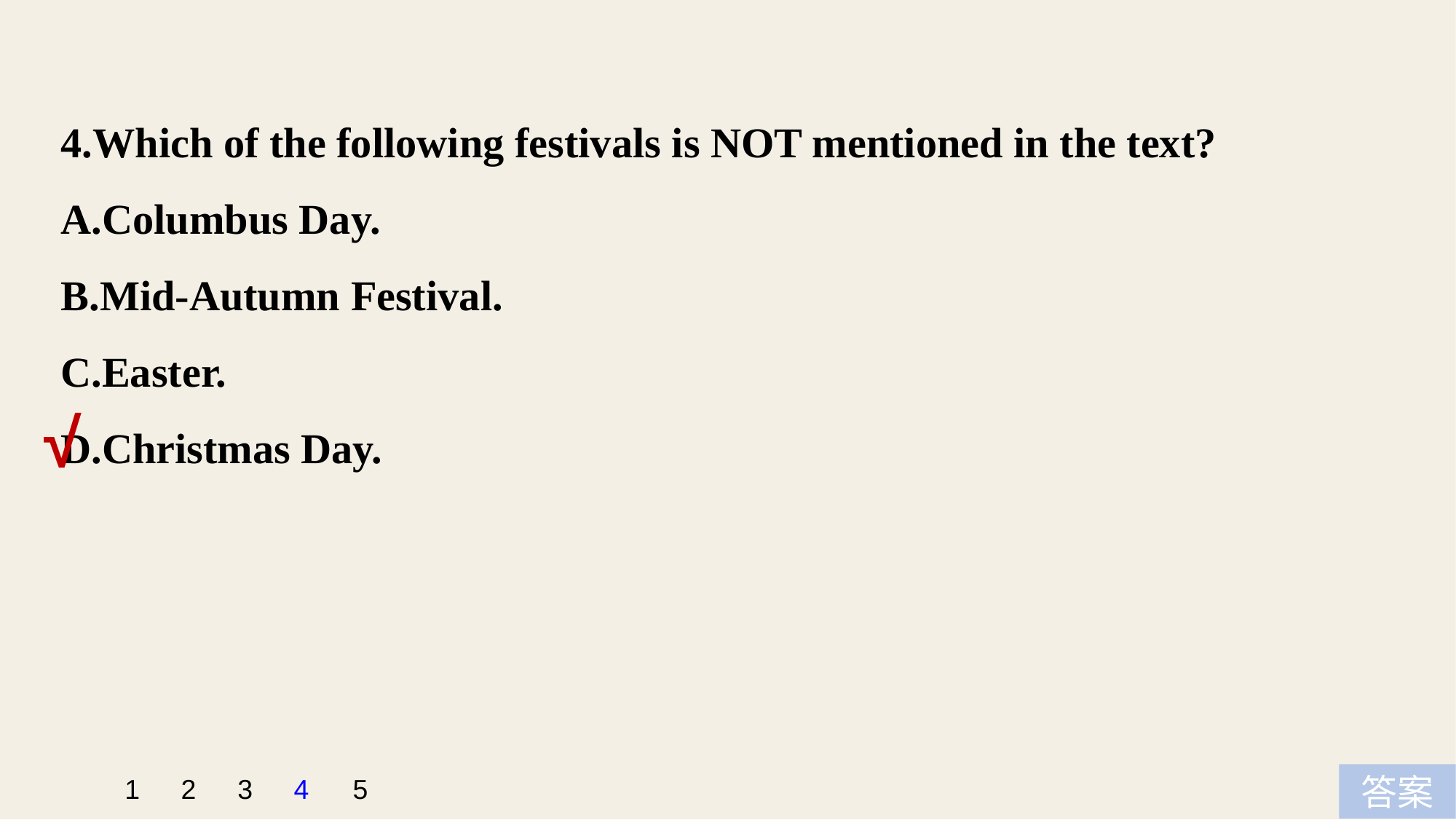

4.Which of the following festivals is NOT mentioned in the text?
A.Columbus Day.
B.Mid-Autumn Festival.
C.Easter.
D.Christmas Day.
√
5
1
2
3
4
答案